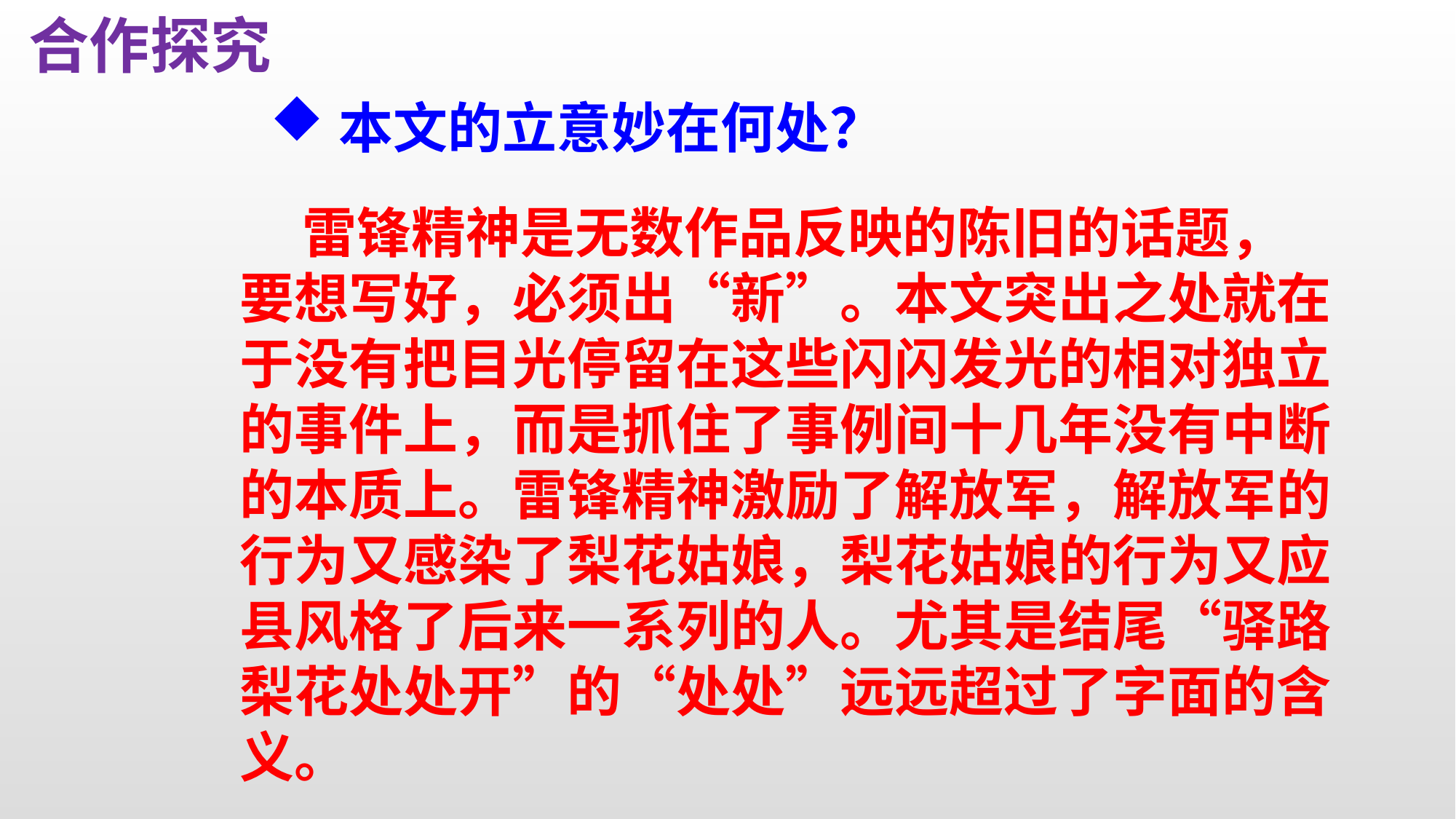

合作探究
本文的立意妙在何处？
    雷锋精神是无数作品反映的陈旧的话题，要想写好，必须出“新”。本文突出之处就在于没有把目光停留在这些闪闪发光的相对独立的事件上，而是抓住了事例间十几年没有中断的本质上。雷锋精神激励了解放军，解放军的行为又感染了梨花姑娘，梨花姑娘的行为又应县风格了后来一系列的人。尤其是结尾“驿路梨花处处开”的“处处”远远超过了字面的含义。